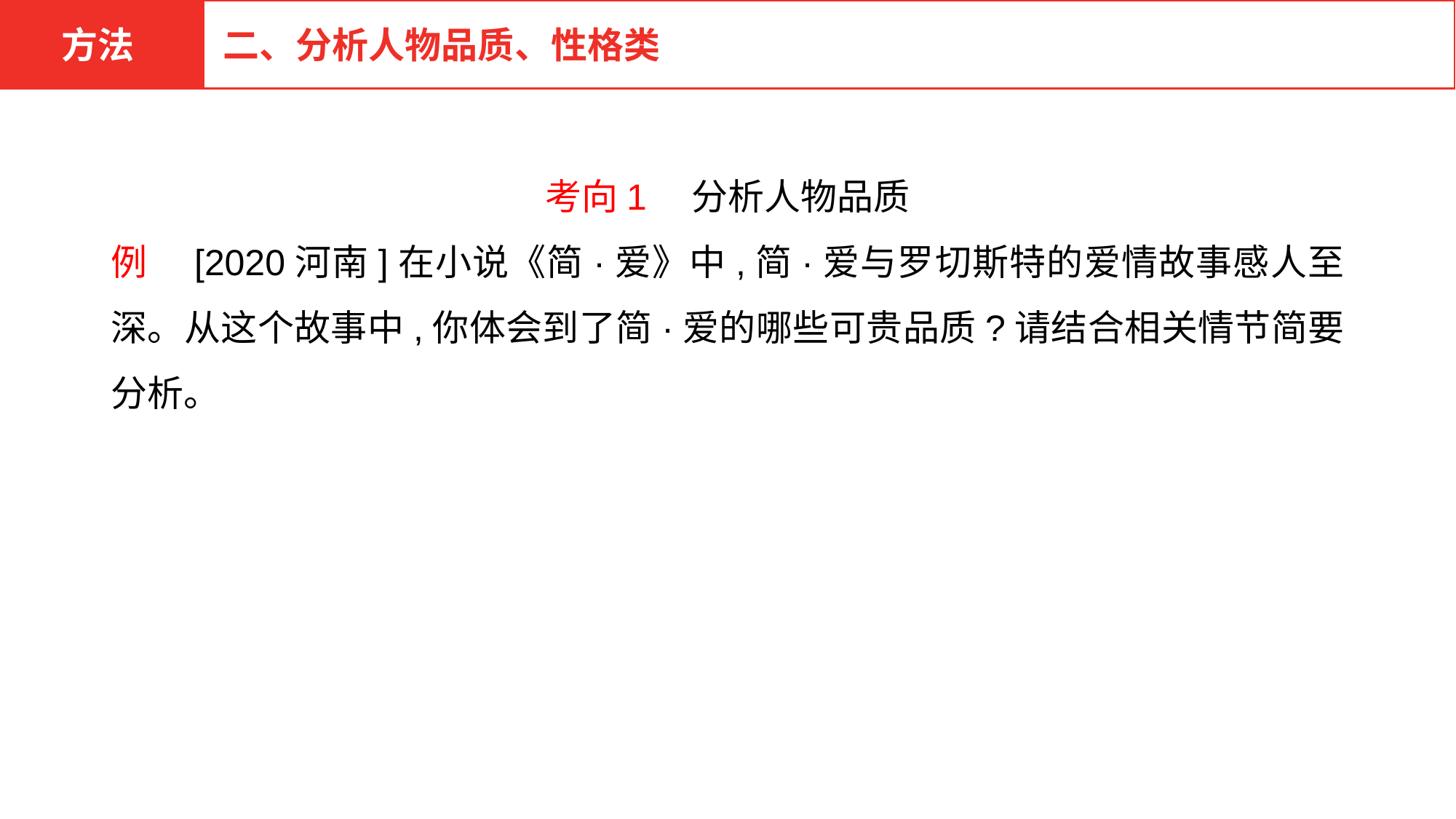

方法
二、分析人物品质、性格类
考向1　分析人物品质
例　[2020河南]在小说《简·爱》中,简·爱与罗切斯特的爱情故事感人至深。从这个故事中,你体会到了简·爱的哪些可贵品质?请结合相关情节简要分析。